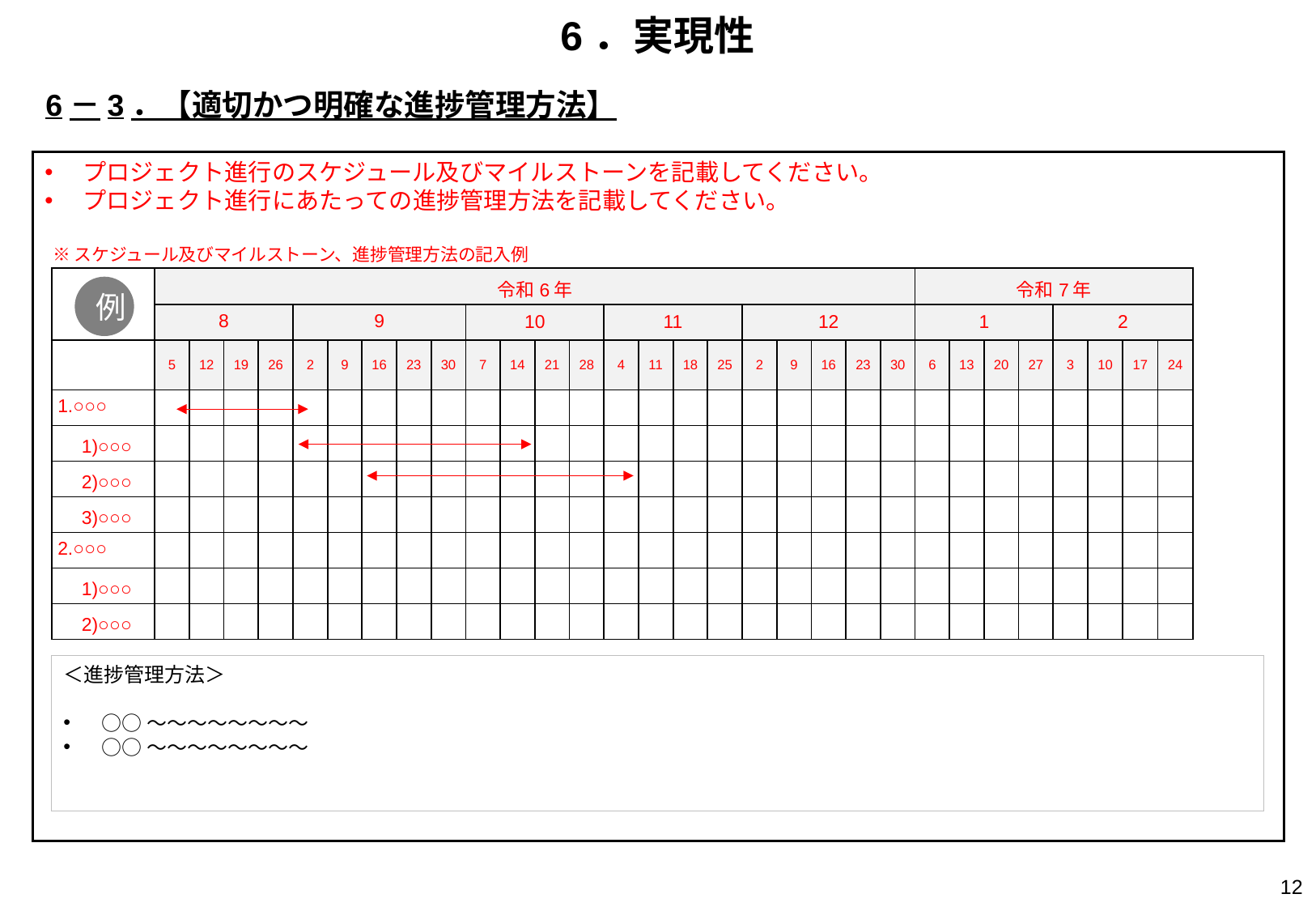

# 6．実現性
6－3．【適切かつ明確な進捗管理方法】
プロジェクト進行のスケジュール及びマイルストーンを記載してください。
プロジェクト進行にあたっての進捗管理方法を記載してください。

※スケジュール及びマイルストーン、進捗管理方法の記入例
|  | 令和6年 |  |  |  |  |  |  |  |  |  |  |  |  |  |  |  |  |  |  |  |  |  | 令和7年 |  |  |  |  |  |  |  |
| --- | --- | --- | --- | --- | --- | --- | --- | --- | --- | --- | --- | --- | --- | --- | --- | --- | --- | --- | --- | --- | --- | --- | --- | --- | --- | --- | --- | --- | --- | --- |
|  | 8 |  |  |  | 9 | 9 |  |  |  | 10 | 10 |  |  | 11 | 11 |  |  | 12 |  | 12 |  |  | 1 | 1 |  |  | 2 | 2 |  |  |
|  | 5 | 12 | 19 | 26 | 2 | 9 | 16 | 23 | 30 | 7 | 14 | 21 | 28 | 4 | 11 | 18 | 25 | 2 | 9 | 16 | 23 | 30 | 6 | 13 | 20 | 27 | 3 | 10 | 17 | 24 |
| 1.○○○ |  |  |  |  |  |  |  |  |  |  |  |  |  |  |  |  |  |  |  |  |  |  |  |  |  |  |  |  |  |  |
| 1)○○○ |  |  |  |  |  |  |  |  |  |  |  |  |  |  |  |  |  |  |  |  |  |  |  |  |  |  |  |  |  |  |
| 2)○○○ |  |  |  |  |  |  |  |  |  |  |  |  |  |  |  |  |  |  |  |  |  |  |  |  |  |  |  |  |  |  |
| 3)○○○ |  |  |  |  |  |  |  |  |  |  |  |  |  |  |  |  |  |  |  |  |  |  |  |  |  |  |  |  |  |  |
| 2.○○○ |  |  |  |  |  |  |  |  |  |  |  |  |  |  |  |  |  |  |  |  |  |  |  |  |  |  |  |  |  |  |
| 1)○○○ |  |  |  |  |  |  |  |  |  |  |  |  |  |  |  |  |  |  |  |  |  |  |  |  |  |  |  |  |  |  |
| 2)○○○ |  |  |  |  |  |  |  |  |  |  |  |  |  |  |  |  |  |  |  |  |  |  |  |  |  |  |  |  |  |  |
例
＜進捗管理方法＞

○○～～～～～～～～
○○～～～～～～～～
12